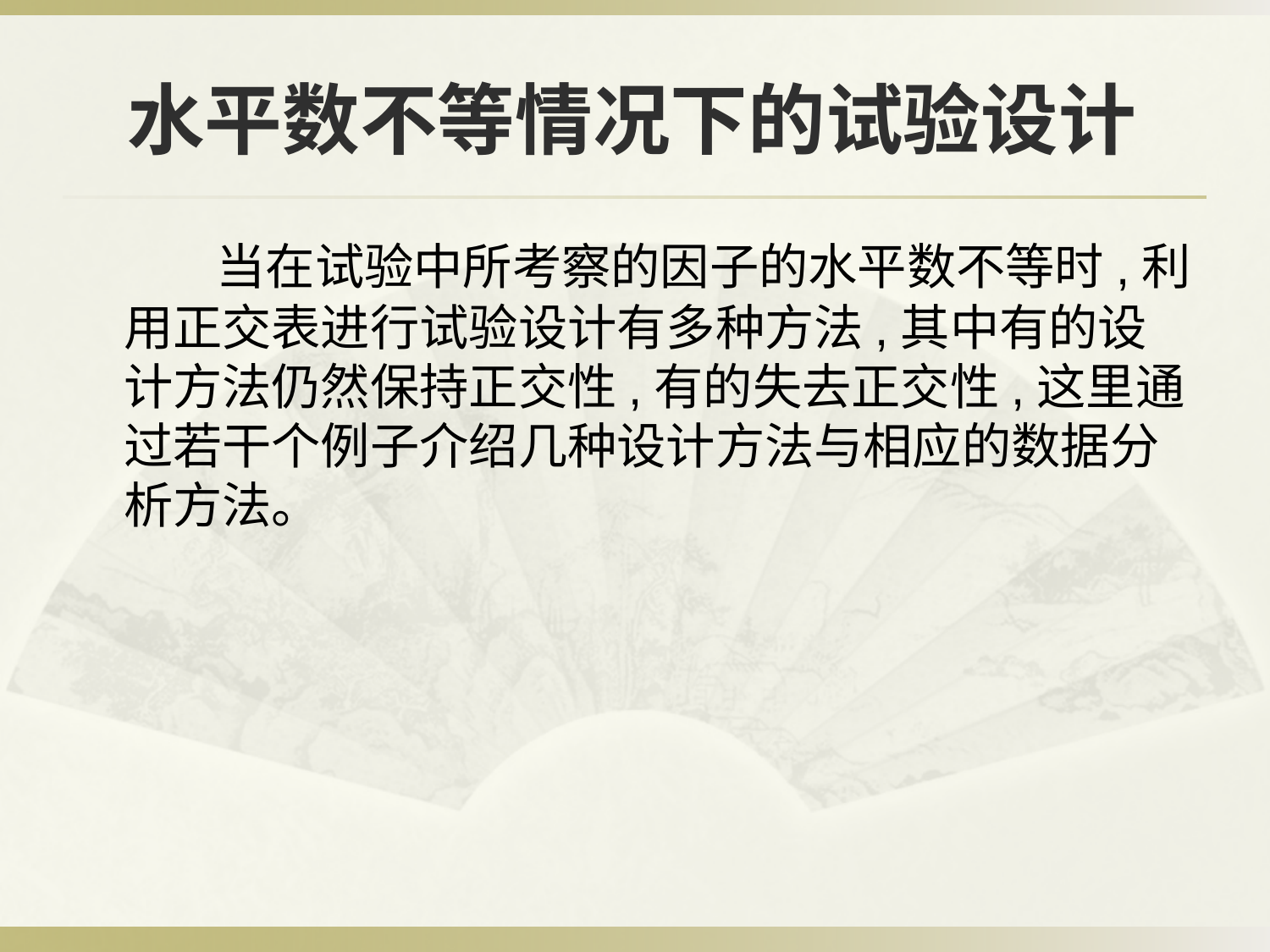

# 水平数不等情况下的试验设计
          当在试验中所考察的因子的水平数不等时,利用正交表进行试验设计有多种方法,其中有的设计方法仍然保持正交性,有的失去正交性,这里通过若干个例子介绍几种设计方法与相应的数据分析方法。